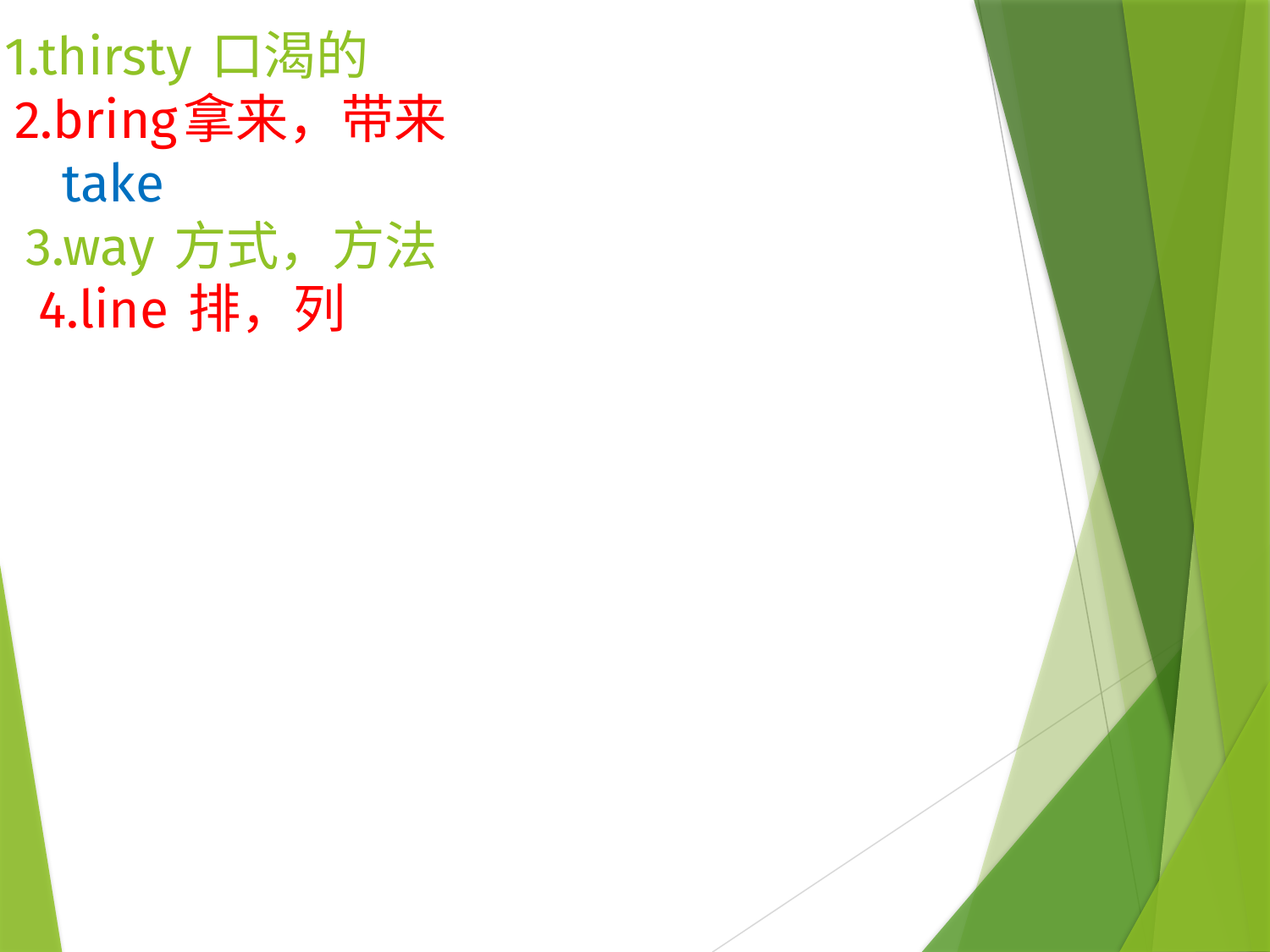

# 1.thirsty 口渴的 2.bring拿来，带来 take 3.way 方式，方法 4.line 排，列